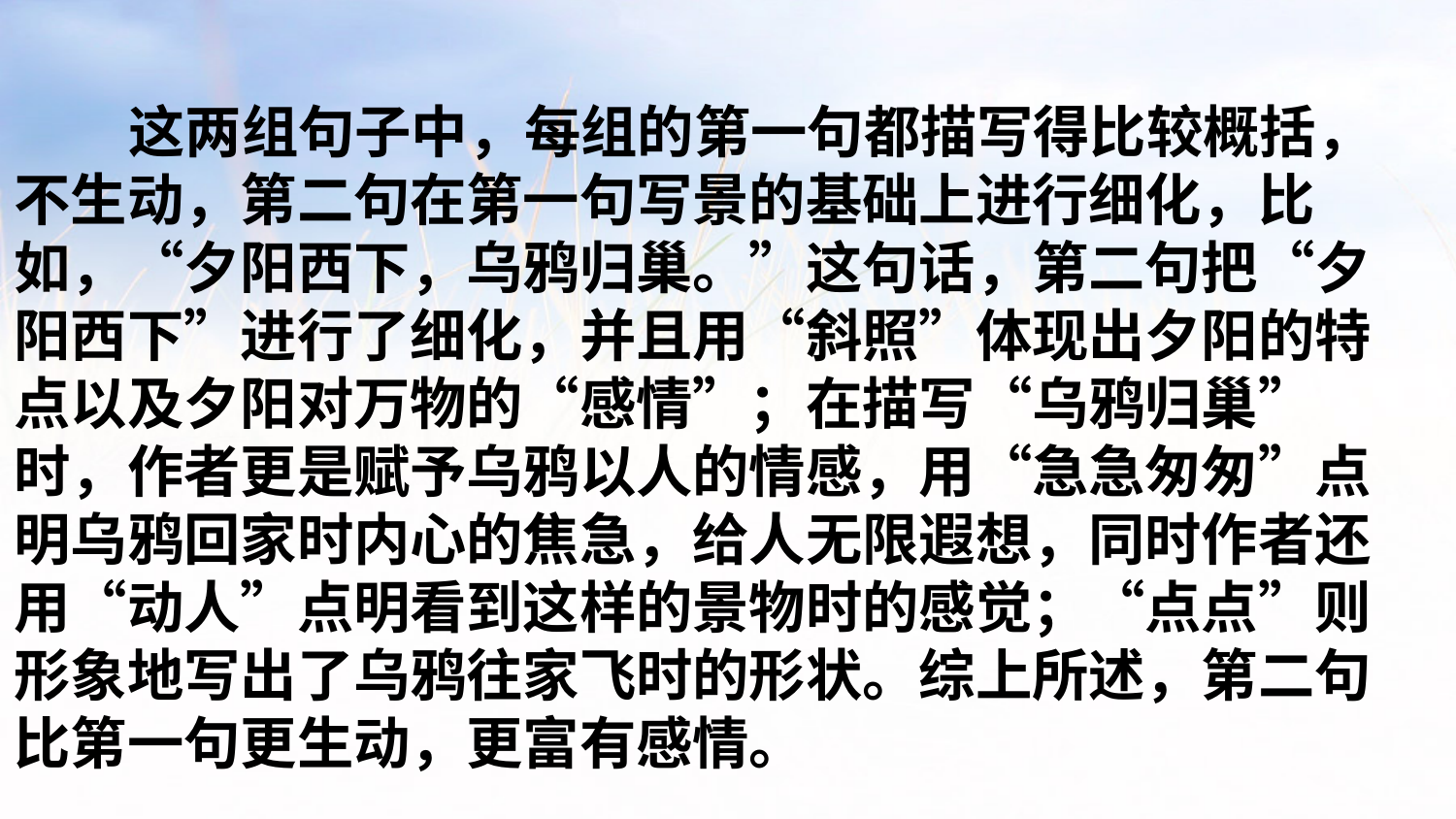

这两组句子中，每组的第一句都描写得比较概括，不生动，第二句在第一句写景的基础上进行细化，比如，“夕阳西下，乌鸦归巢。”这句话，第二句把“夕阳西下”进行了细化，并且用“斜照”体现出夕阳的特点以及夕阳对万物的“感情”；在描写“乌鸦归巢”时，作者更是赋予乌鸦以人的情感，用“急急匆匆”点明乌鸦回家时内心的焦急，给人无限遐想，同时作者还用“动人”点明看到这样的景物时的感觉；“点点”则形象地写出了乌鸦往家飞时的形状。综上所述，第二句比第一句更生动，更富有感情。